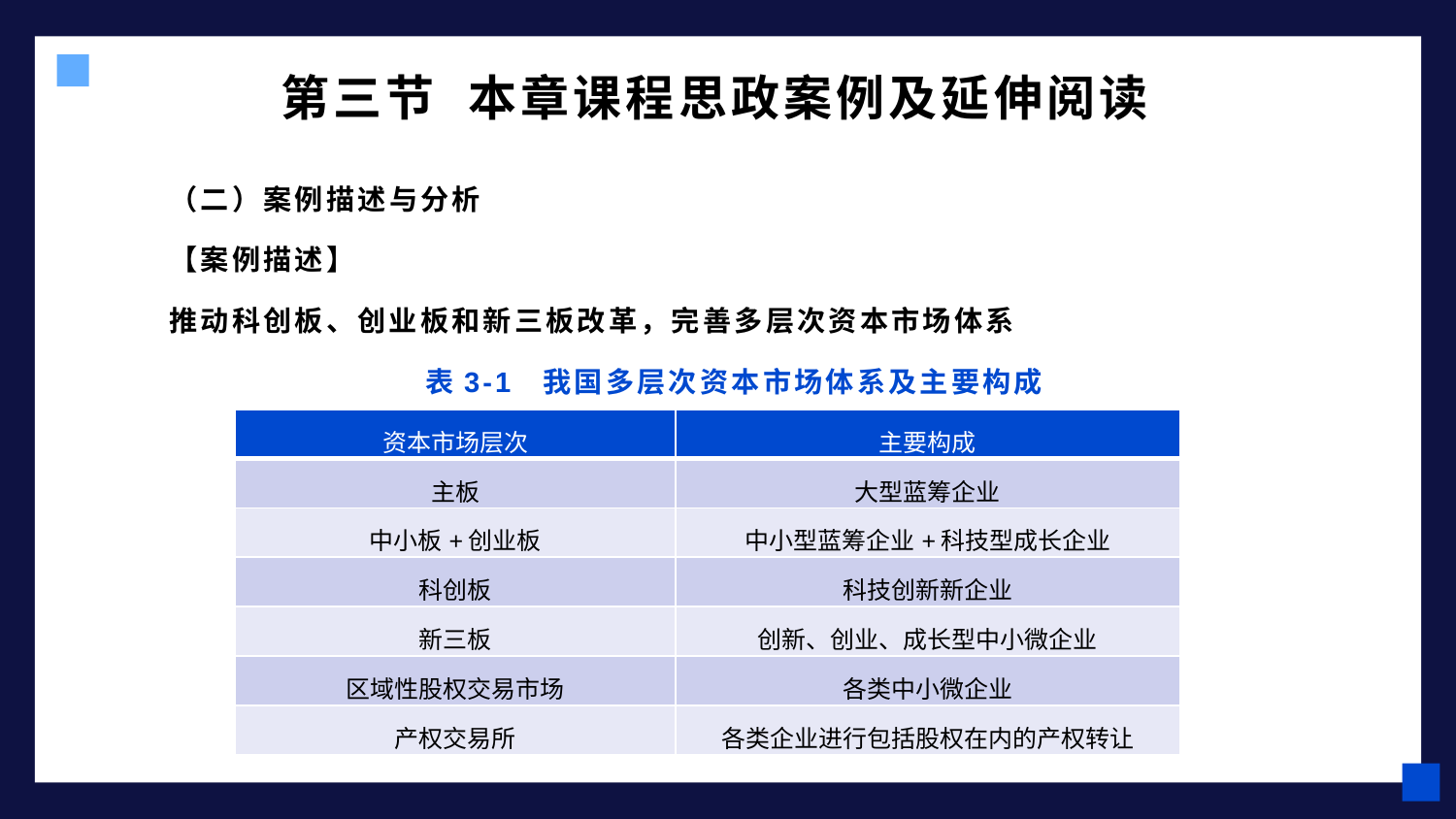

# 第三节  本章课程思政案例及延伸阅读
（二）案例描述与分析
【案例描述】
推动科创板、创业板和新三板改革，完善多层次资本市场体系
表3-1  我国多层次资本市场体系及主要构成

| 资本市场层次 | 主要构成 |
| --- | --- |
| 主板 | 大型蓝筹企业 |
| 中小板+创业板 | 中小型蓝筹企业+科技型成长企业 |
| 科创板 | 科技创新新企业 |
| 新三板 | 创新、创业、成长型中小微企业 |
| 区域性股权交易市场 | 各类中小微企业 |
| 产权交易所 | 各类企业进行包括股权在内的产权转让 |